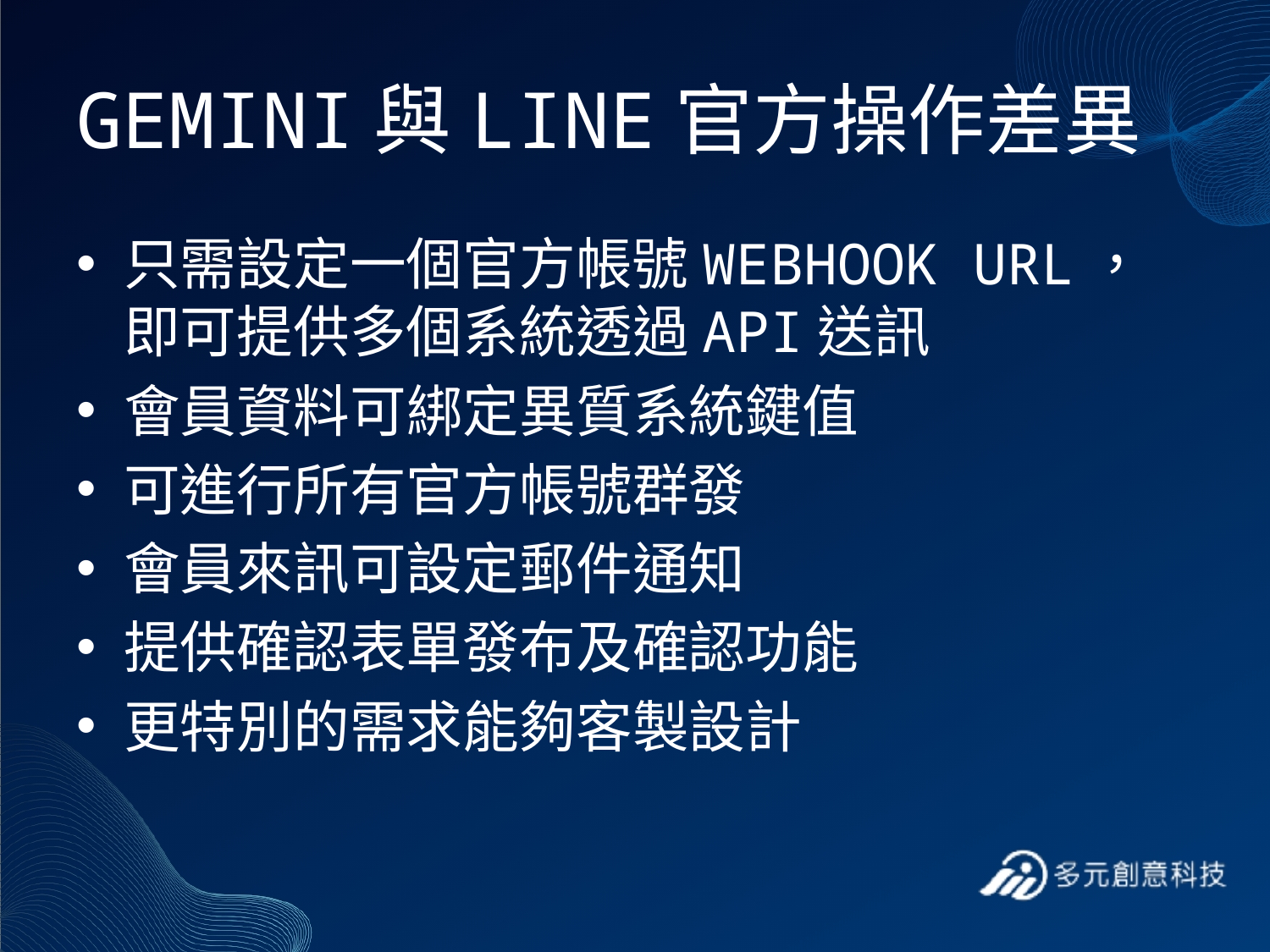

# GEMINI與LINE官方操作差異
只需設定一個官方帳號WEBHOOK URL，即可提供多個系統透過API送訊
會員資料可綁定異質系統鍵值
可進行所有官方帳號群發
會員來訊可設定郵件通知
提供確認表單發布及確認功能
更特別的需求能夠客製設計